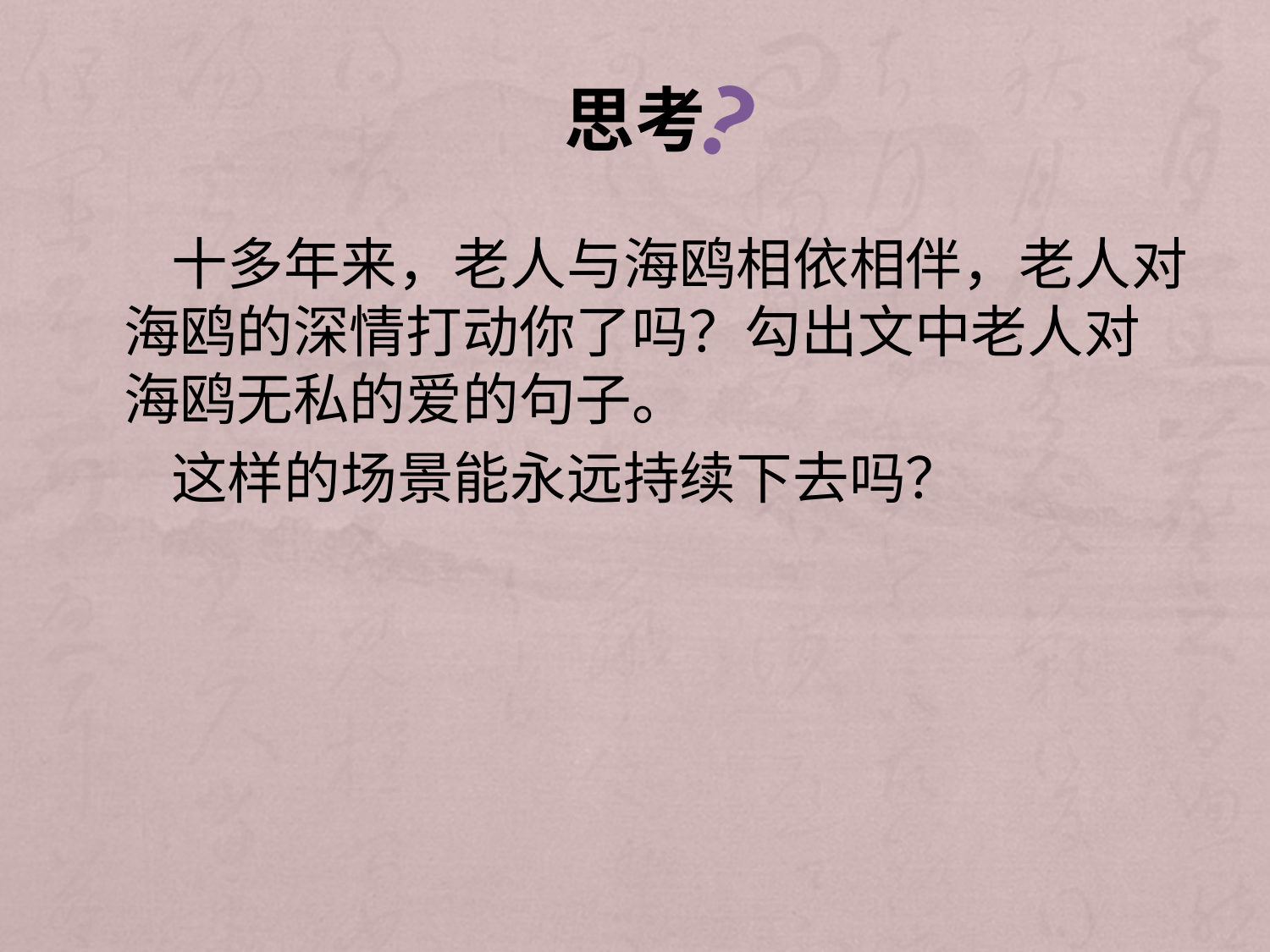

# 思考
？
十多年来，老人与海鸥相依相伴，老人对海鸥的深情打动你了吗？勾出文中老人对海鸥无私的爱的句子。
这样的场景能永远持续下去吗？